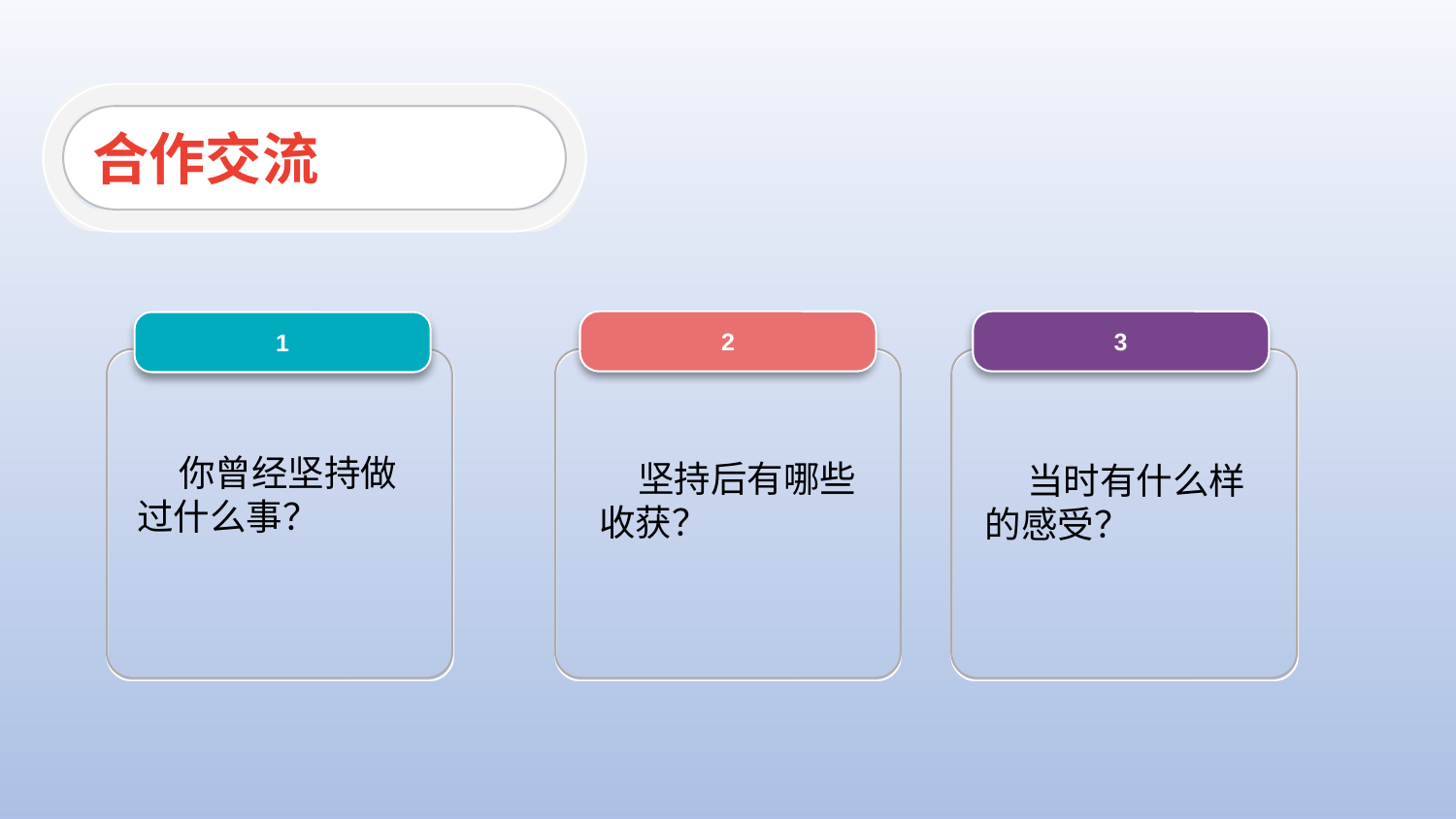

合作交流
2
3
1

    你曾经坚持做
过什么事？
     坚持后有哪些
收获？
    当时有什么样
的感受？